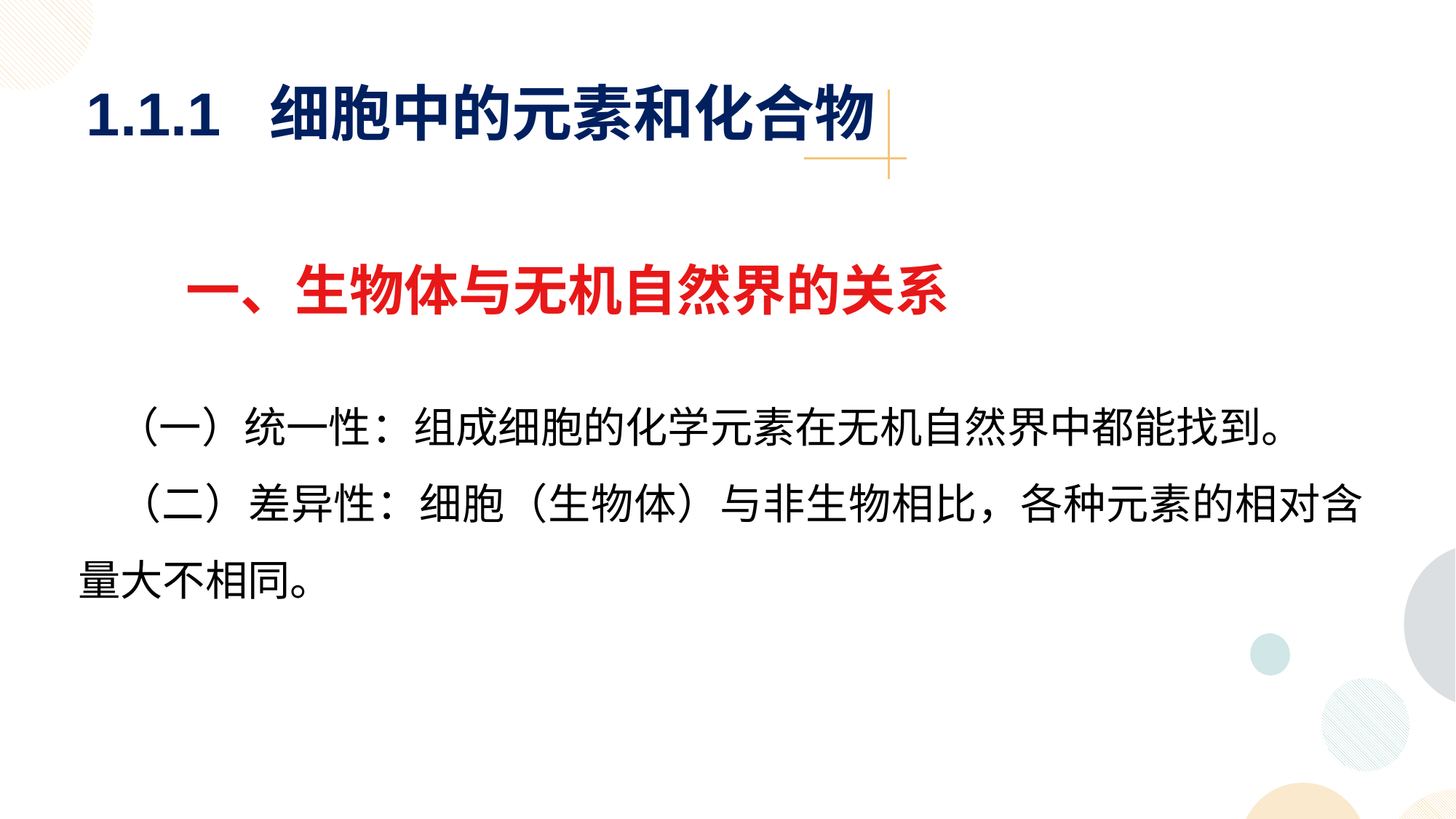

1.1.1  细胞中的元素和化合物
一、生物体与无机自然界的关系
   （一）统一性：组成细胞的化学元素在无机自然界中都能找到。
   （二）差异性：细胞（生物体）与非生物相比，各种元素的相对含量大不相同。